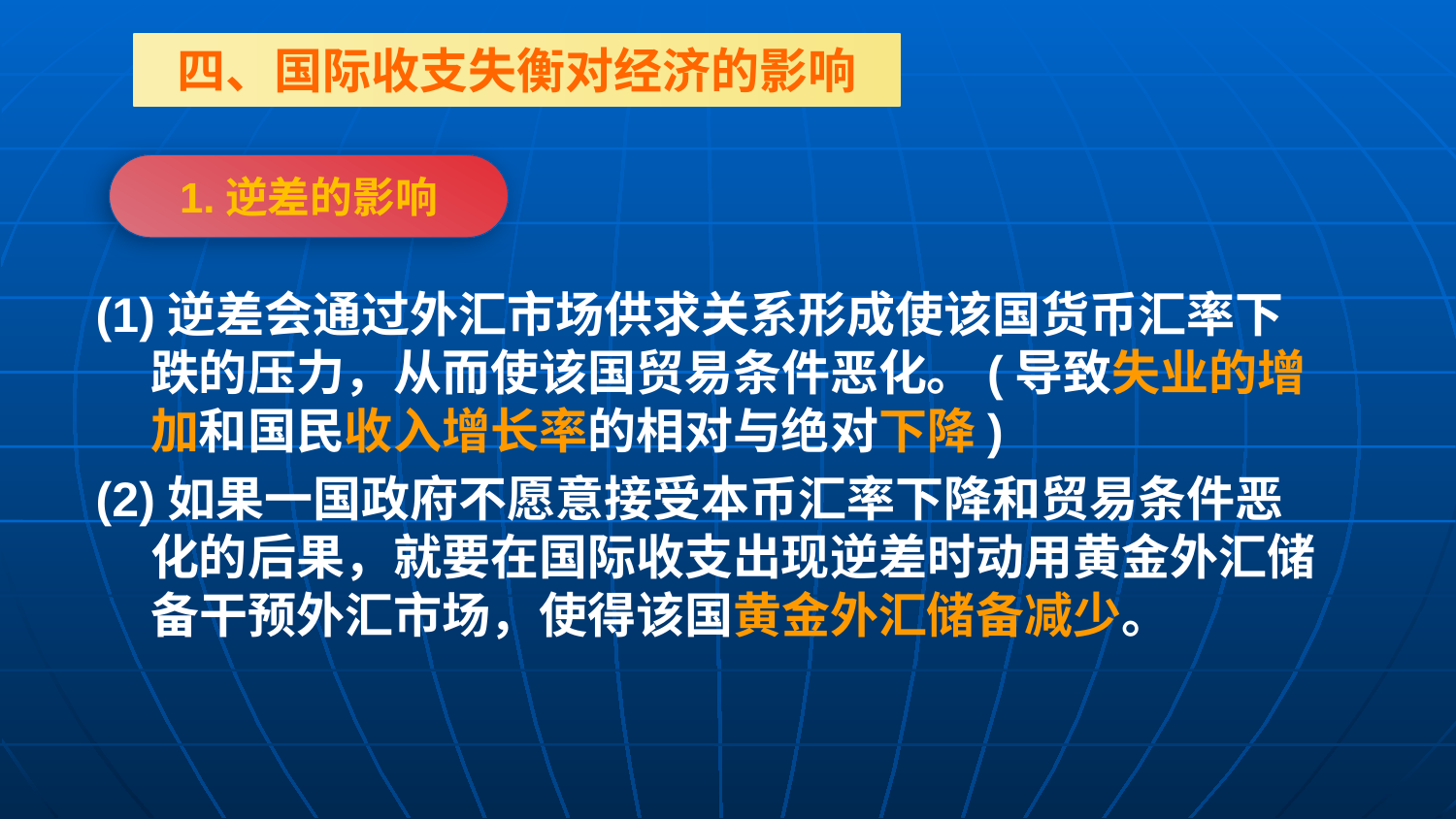

四、国际收支失衡对经济的影响

(1)逆差会通过外汇市场供求关系形成使该国货币汇率下跌的压力，从而使该国贸易条件恶化。(导致失业的增加和国民收入增长率的相对与绝对下降)
(2)如果一国政府不愿意接受本币汇率下降和贸易条件恶化的后果，就要在国际收支出现逆差时动用黄金外汇储备干预外汇市场，使得该国黄金外汇储备减少。

1.逆差的影响